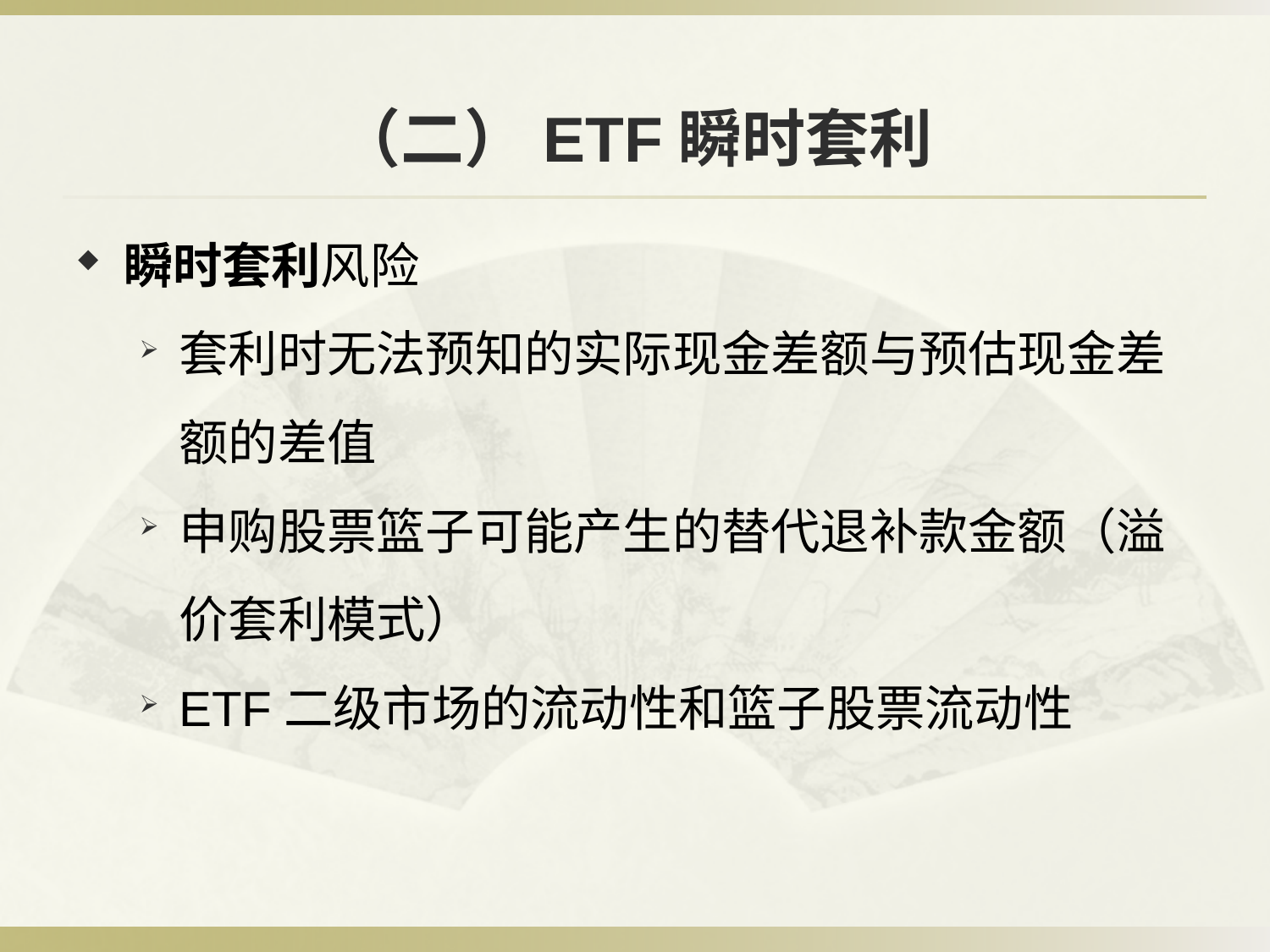

# （二）ETF瞬时套利
瞬时套利风险
套利时无法预知的实际现金差额与预估现金差额的差值
申购股票篮子可能产生的替代退补款金额（溢价套利模式）
ETF二级市场的流动性和篮子股票流动性